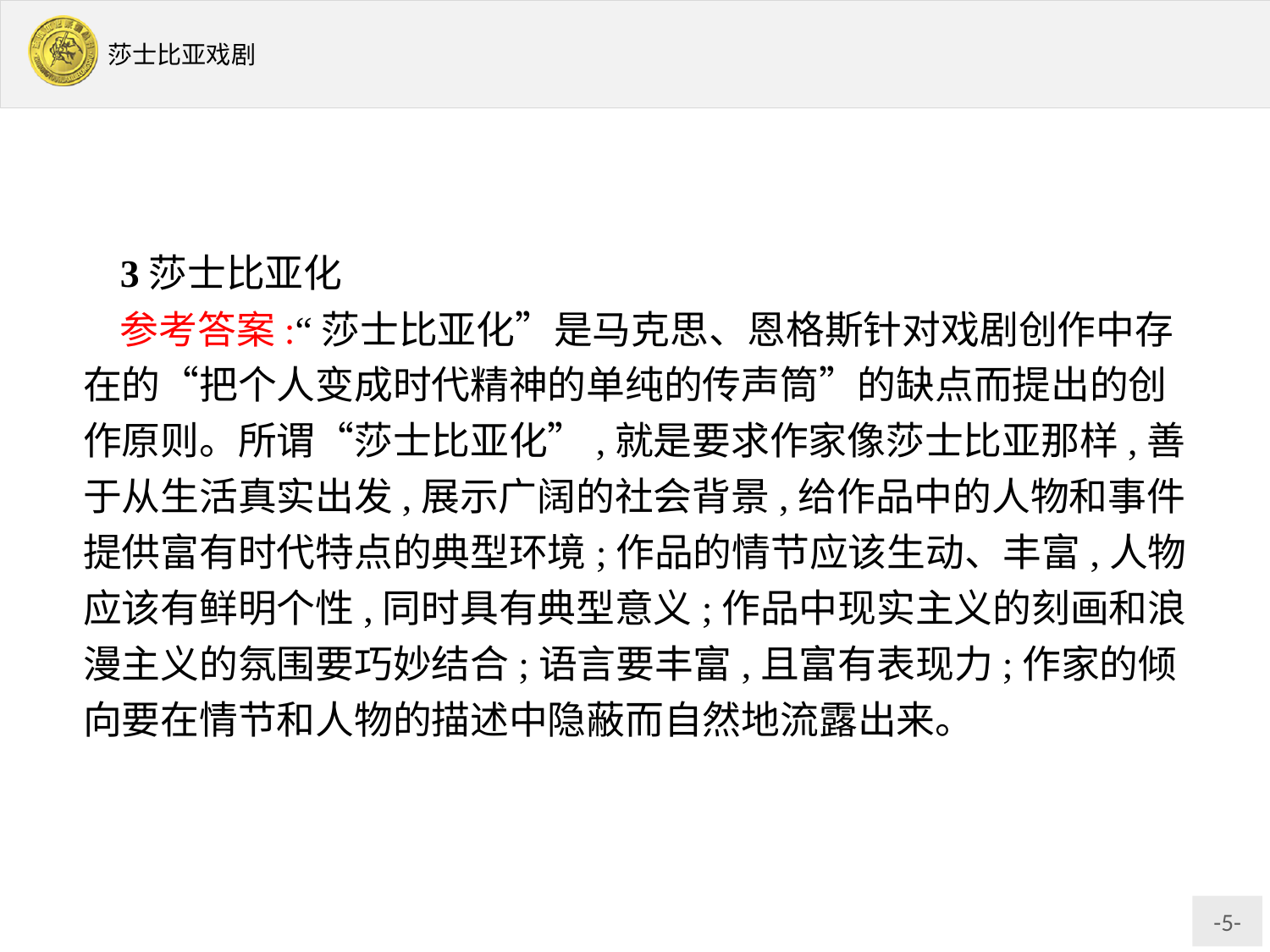

3莎士比亚化
参考答案:“莎士比亚化”是马克思、恩格斯针对戏剧创作中存在的“把个人变成时代精神的单纯的传声筒”的缺点而提出的创作原则。所谓“莎士比亚化”,就是要求作家像莎士比亚那样,善于从生活真实出发,展示广阔的社会背景,给作品中的人物和事件提供富有时代特点的典型环境;作品的情节应该生动、丰富,人物应该有鲜明个性,同时具有典型意义;作品中现实主义的刻画和浪漫主义的氛围要巧妙结合;语言要丰富,且富有表现力;作家的倾向要在情节和人物的描述中隐蔽而自然地流露出来。